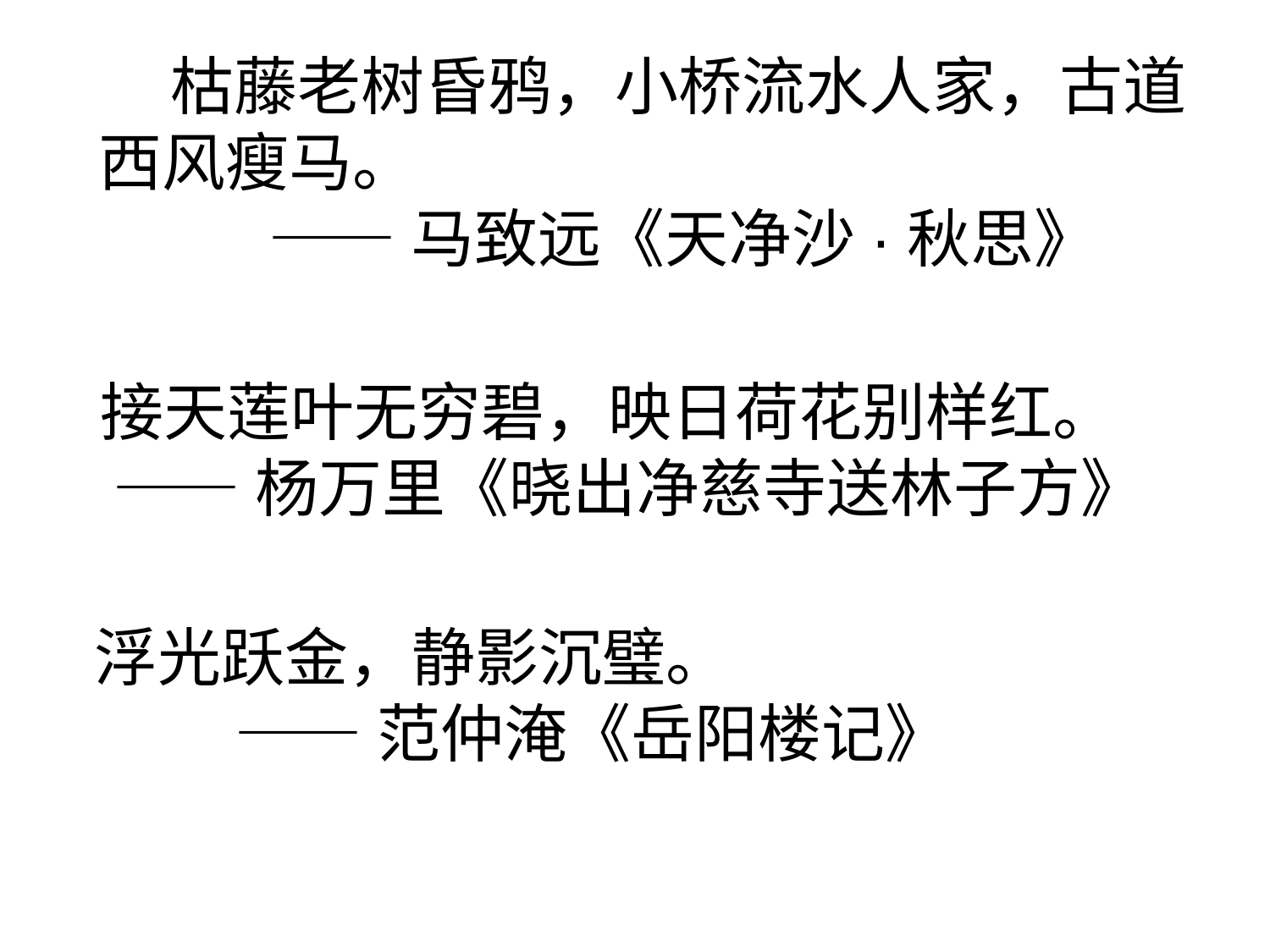

枯藤老树昏鸦，小桥流水人家，古道西风瘦马。
            ——马致远《天净沙·秋思》
  接天莲叶无穷碧，映日荷花别样红。
    ——杨万里《晓出净慈寺送林子方》
   浮光跃金，静影沉璧。
              ——范仲淹《岳阳楼记》